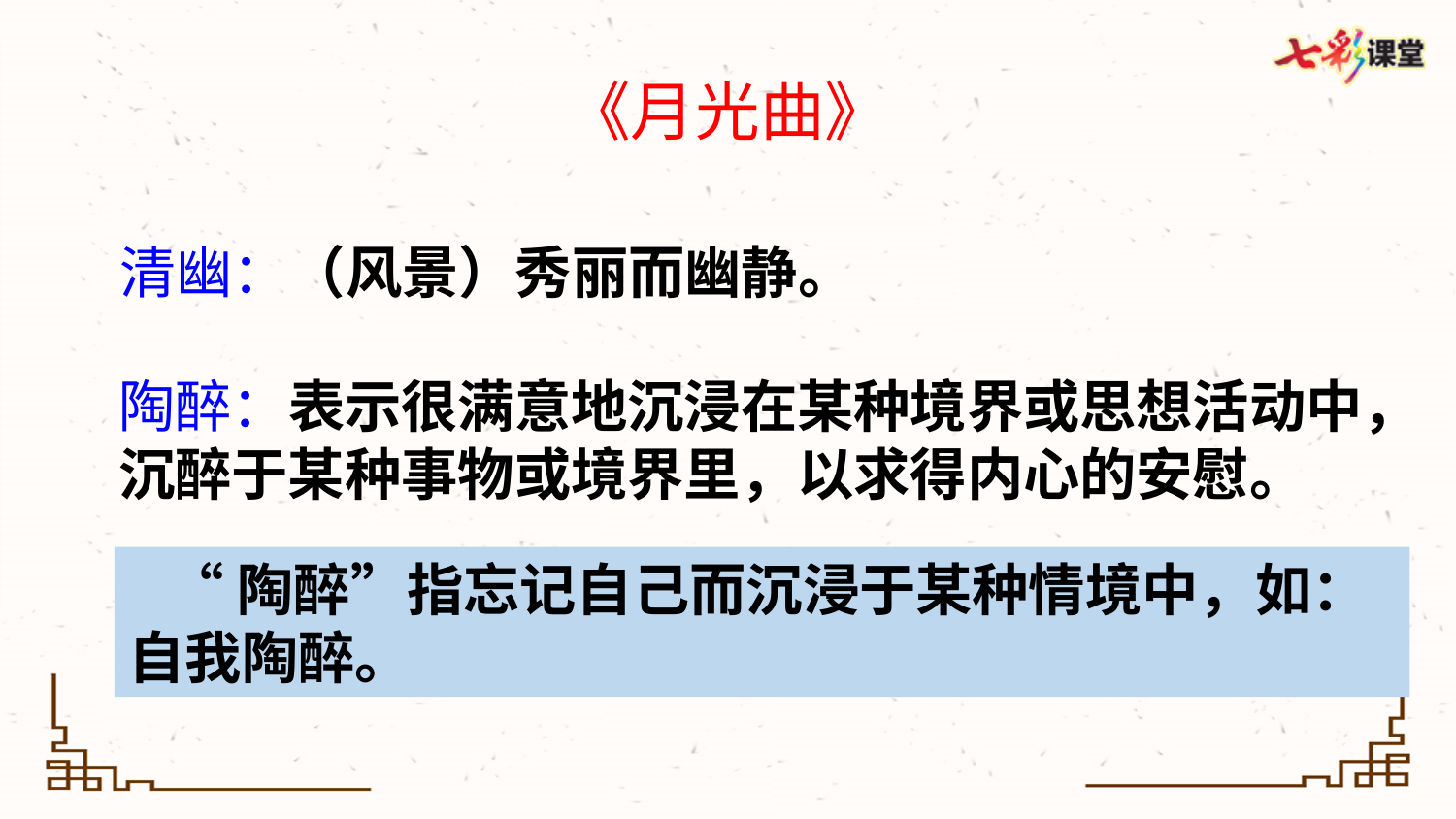

《月光曲》
清幽：（风景）秀丽而幽静。
陶醉：表示很满意地沉浸在某种境界或思想活动中，沉醉于某种事物或境界里，以求得内心的安慰。
   “陶醉”指忘记自己而沉浸于某种情境中，如：自我陶醉。